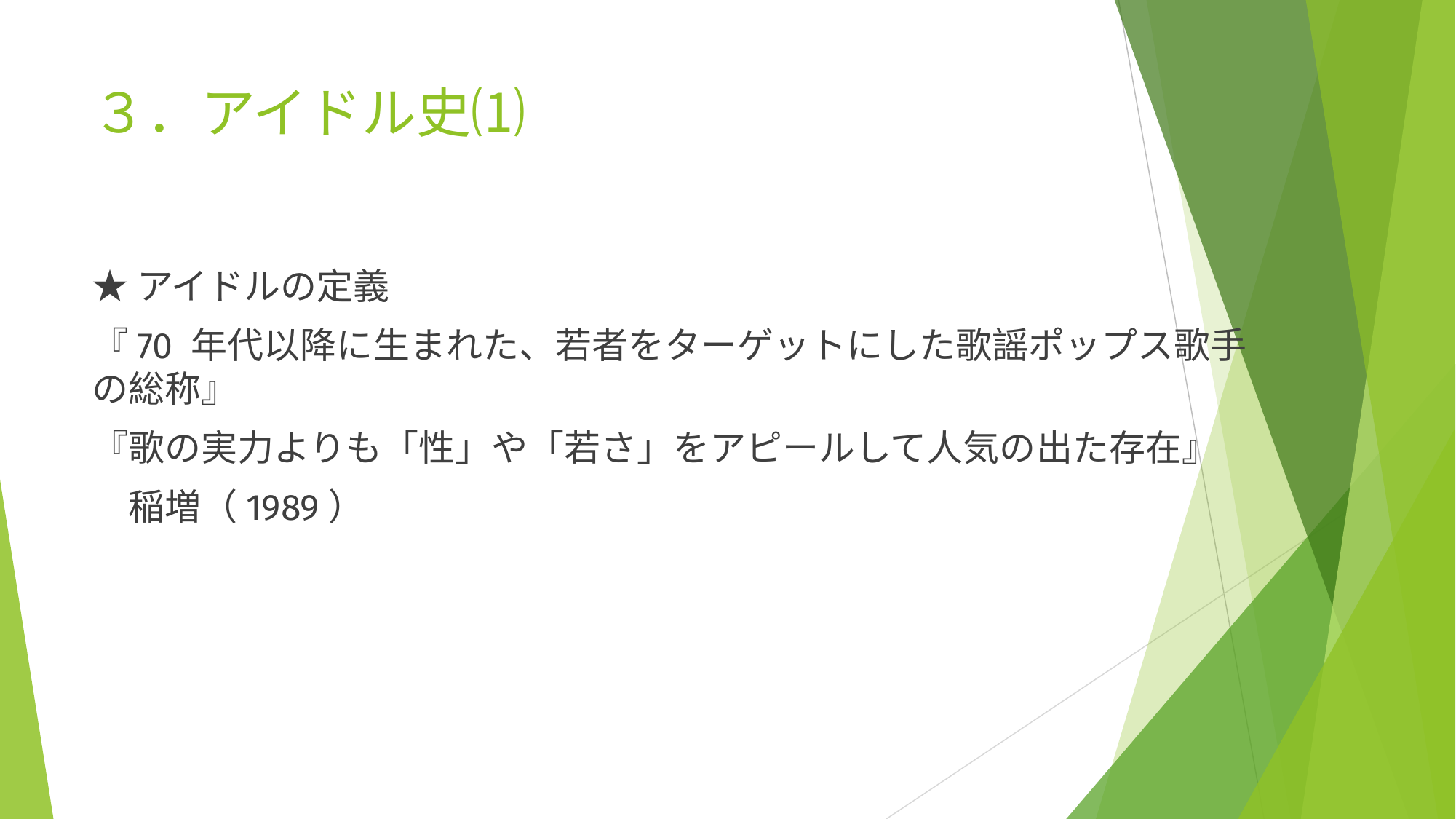

# ３．アイドル史⑴
★アイドルの定義
『70 年代以降に生まれた、若者をターゲットにした歌謡ポップス歌手の総称』
『歌の実力よりも「性」や「若さ」をアピールして人気の出た存在』
　稲増（1989）